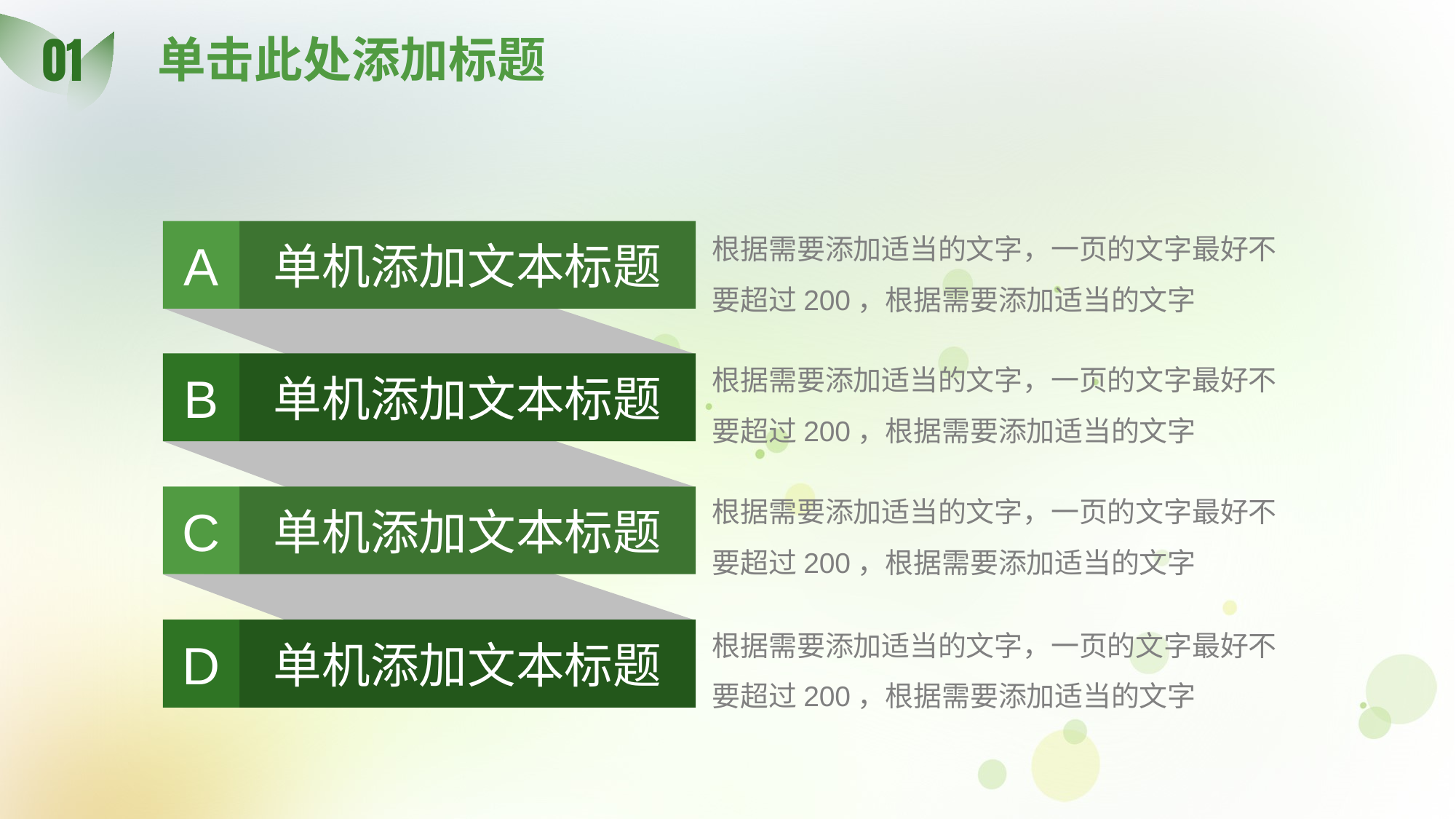

01
# 单击此处添加标题
A
单机添加文本标题

B
单机添加文本标题

C
单机添加文本标题

D
单机添加文本标题
根据需要添加适当的文字，一页的文字最好不要超过200，根据需要添加适当的文字
根据需要添加适当的文字，一页的文字最好不要超过200，根据需要添加适当的文字
根据需要添加适当的文字，一页的文字最好不要超过200，根据需要添加适当的文字
根据需要添加适当的文字，一页的文字最好不要超过200，根据需要添加适当的文字